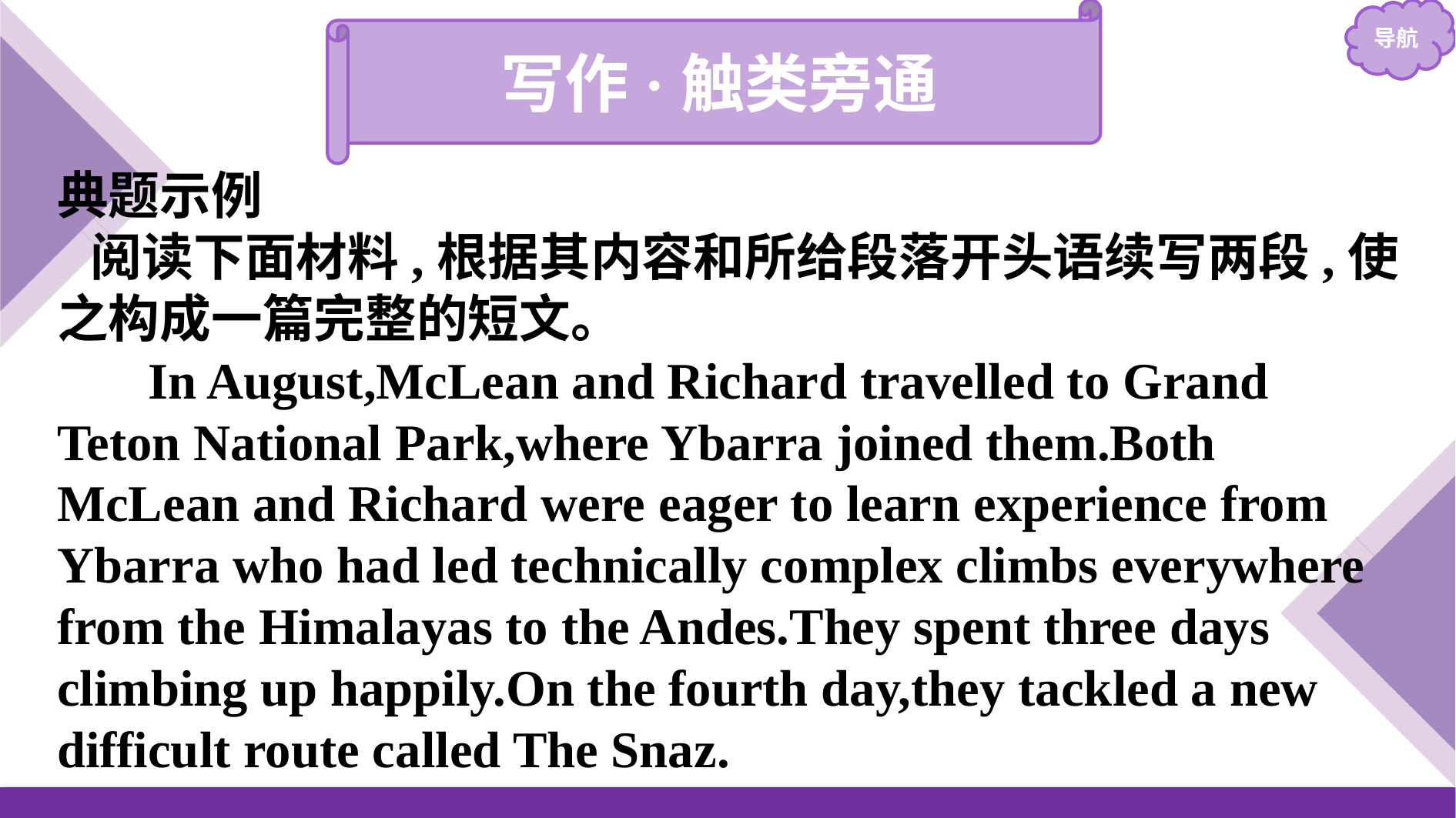

写作·触类旁通
典题示例
阅读下面材料,根据其内容和所给段落开头语续写两段,使之构成一篇完整的短文。
In August,McLean and Richard travelled to Grand Teton National Park,where Ybarra joined them.Both McLean and Richard were eager to learn experience from Ybarra who had led technically complex climbs everywhere from the Himalayas to the Andes.They spent three days climbing up happily.On the fourth day,they tackled a new difficult route called The Snaz.